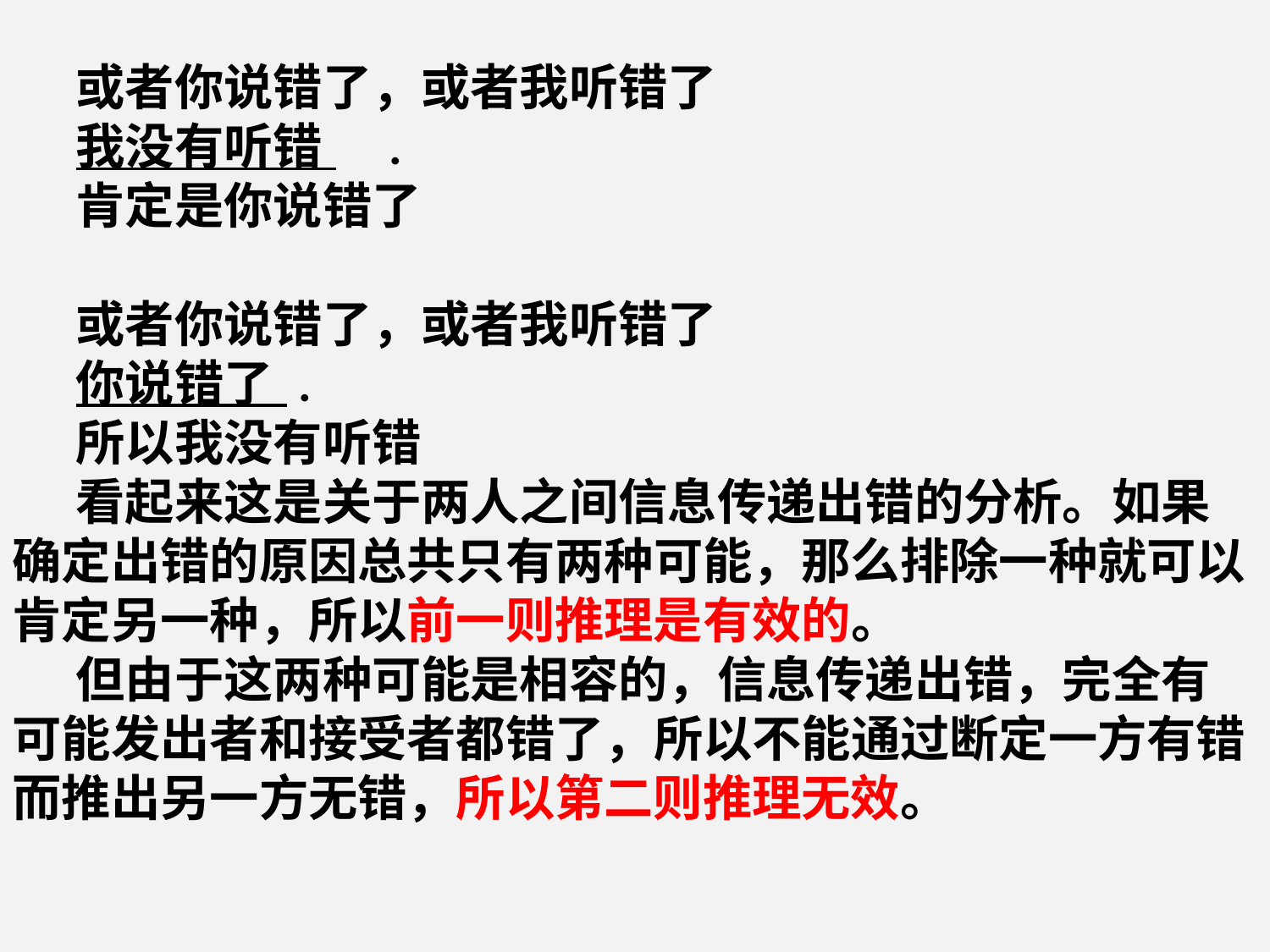

或者你说错了，或者我听错了
我没有听错    .
肯定是你说错了

或者你说错了，或者我听错了
你说错了 .
所以我没有听错
看起来这是关于两人之间信息传递出错的分析。如果确定出错的原因总共只有两种可能，那么排除一种就可以肯定另一种，所以前一则推理是有效的。
但由于这两种可能是相容的，信息传递出错，完全有可能发出者和接受者都错了，所以不能通过断定一方有错而推出另一方无错，所以第二则推理无效。